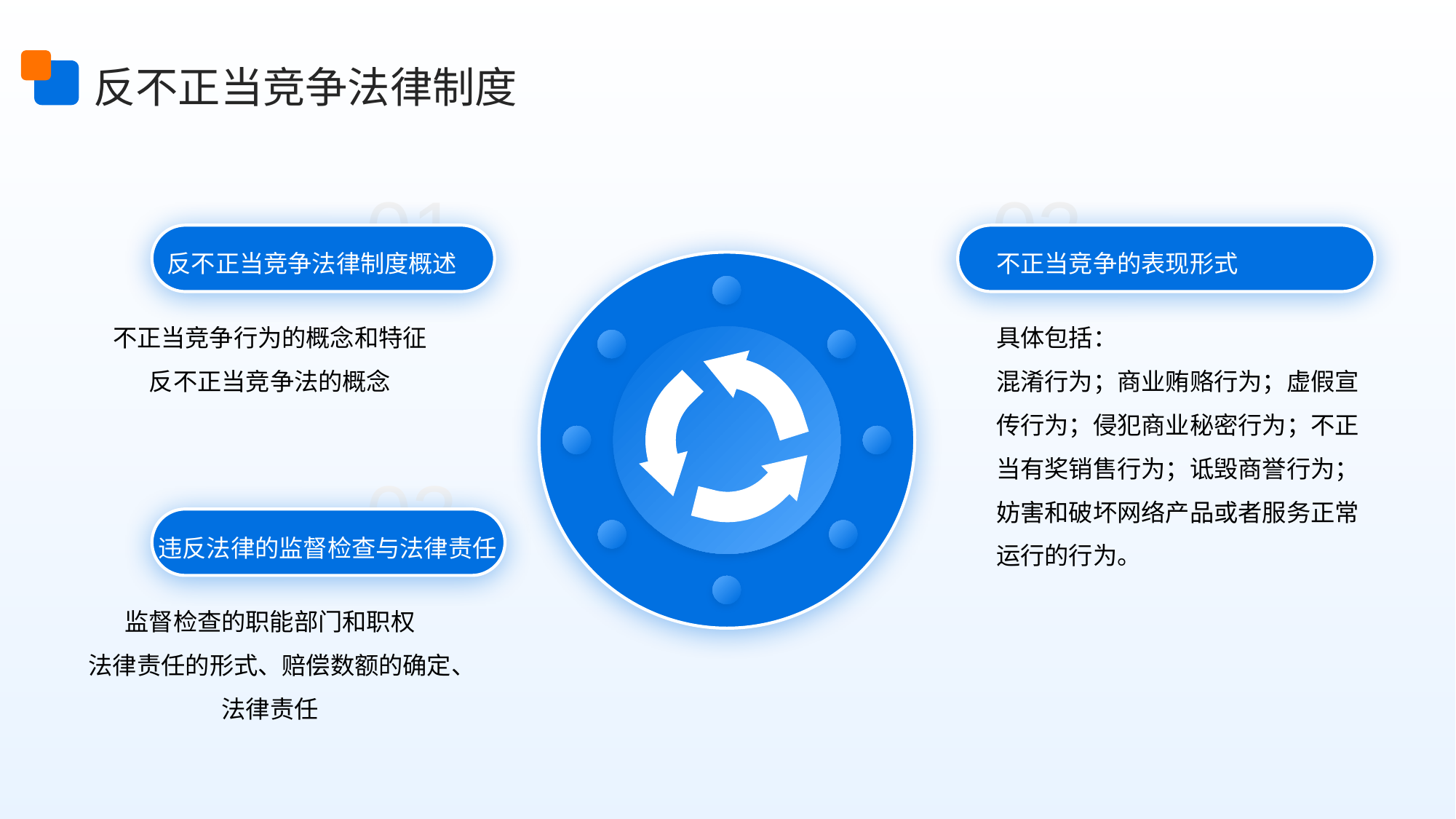

反不正当竞争法律制度

01
02

反不正当竞争法律制度概述
不正当竞争的表现形式

具体包括：
混淆行为；商业贿赂行为；虚假宣传行为；侵犯商业秘密行为；不正当有奖销售行为；诋毁商誉行为；妨害和破坏网络产品或者服务正常运行的行为。
不正当竞争行为的概念和特征
反不正当竞争法的概念

03

违反法律的监督检查与法律责任

监督检查的职能部门和职权
法律责任的形式、赔偿数额的确定、法律责任